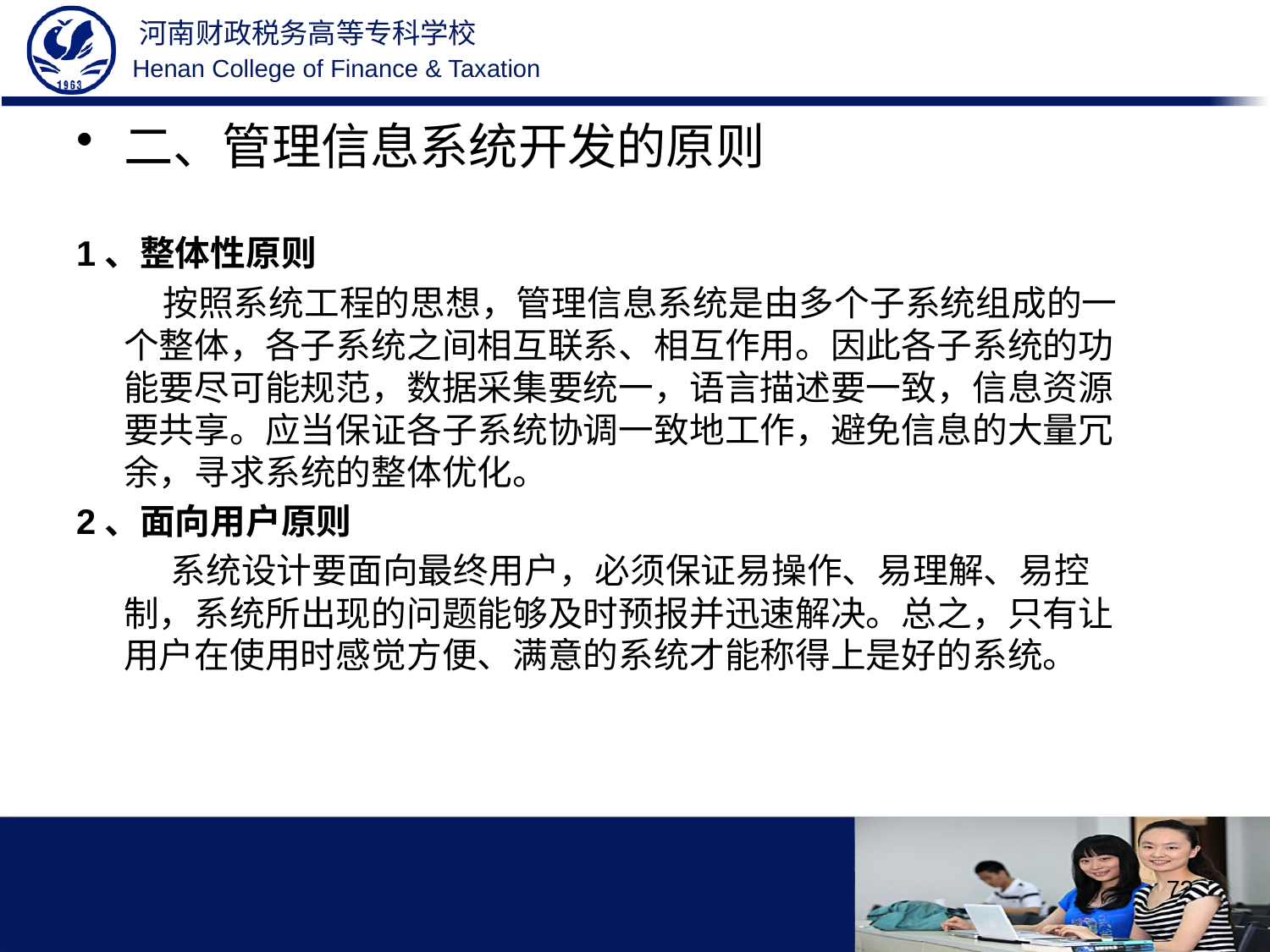

二、管理信息系统开发的原则

1、整体性原则
          按照系统工程的思想，管理信息系统是由多个子系统组成的一个整体，各子系统之间相互联系、相互作用。因此各子系统的功能要尽可能规范，数据采集要统一，语言描述要一致，信息资源要共享。应当保证各子系统协调一致地工作，避免信息的大量冗余，寻求系统的整体优化。
2、面向用户原则
           系统设计要面向最终用户，必须保证易操作、易理解、易控制，系统所出现的问题能够及时预报并迅速解决。总之，只有让用户在使用时感觉方便、满意的系统才能称得上是好的系统。

72